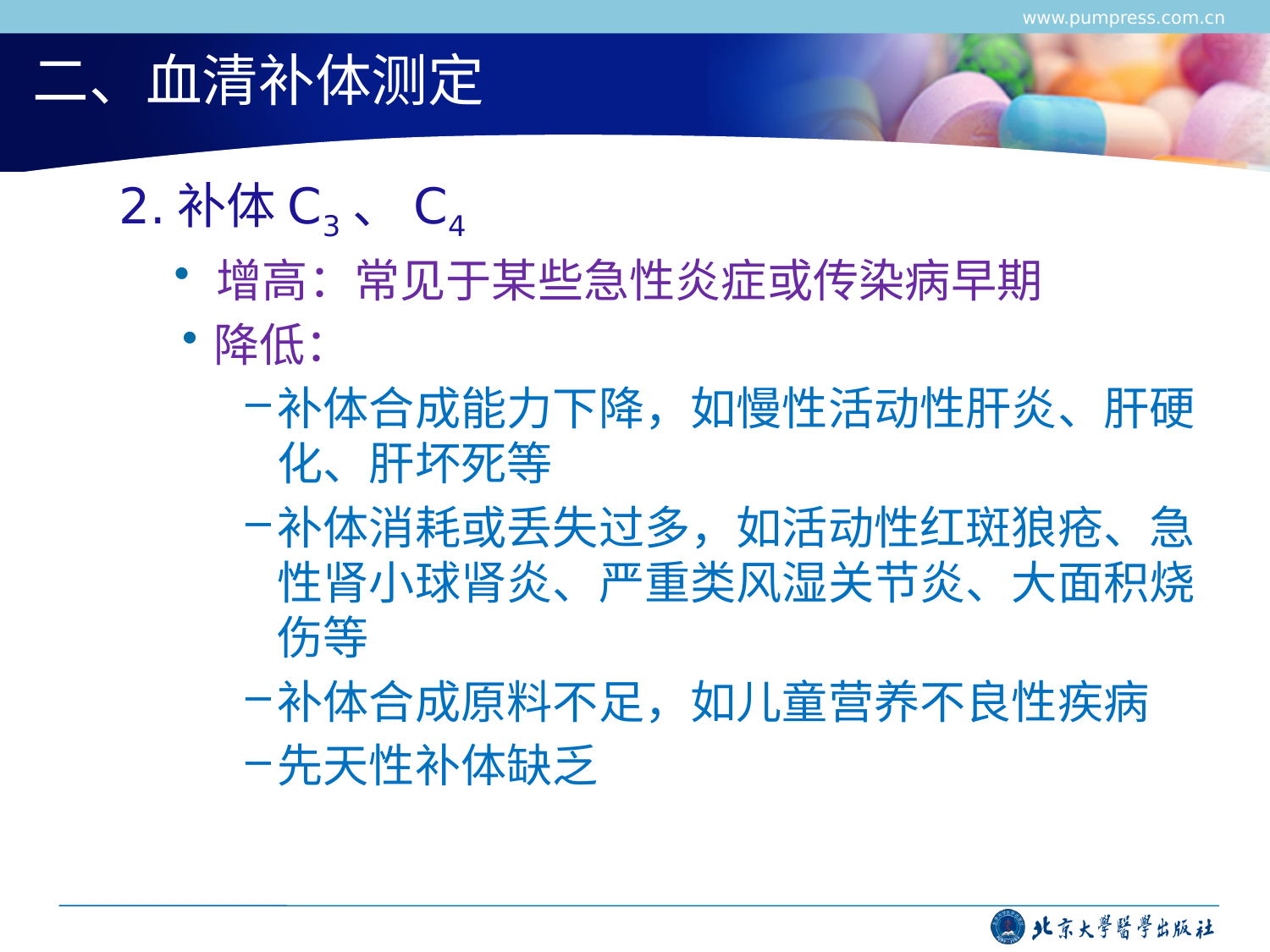

www.pumpress.com.cn
# 二、血清补体测定
2.补体C3、C4
增高：常见于某些急性炎症或传染病早期
降低：
补体合成能力下降，如慢性活动性肝炎、肝硬化、肝坏死等
补体消耗或丢失过多，如活动性红斑狼疮、急性肾小球肾炎、严重类风湿关节炎、大面积烧伤等
补体合成原料不足，如儿童营养不良性疾病
先天性补体缺乏